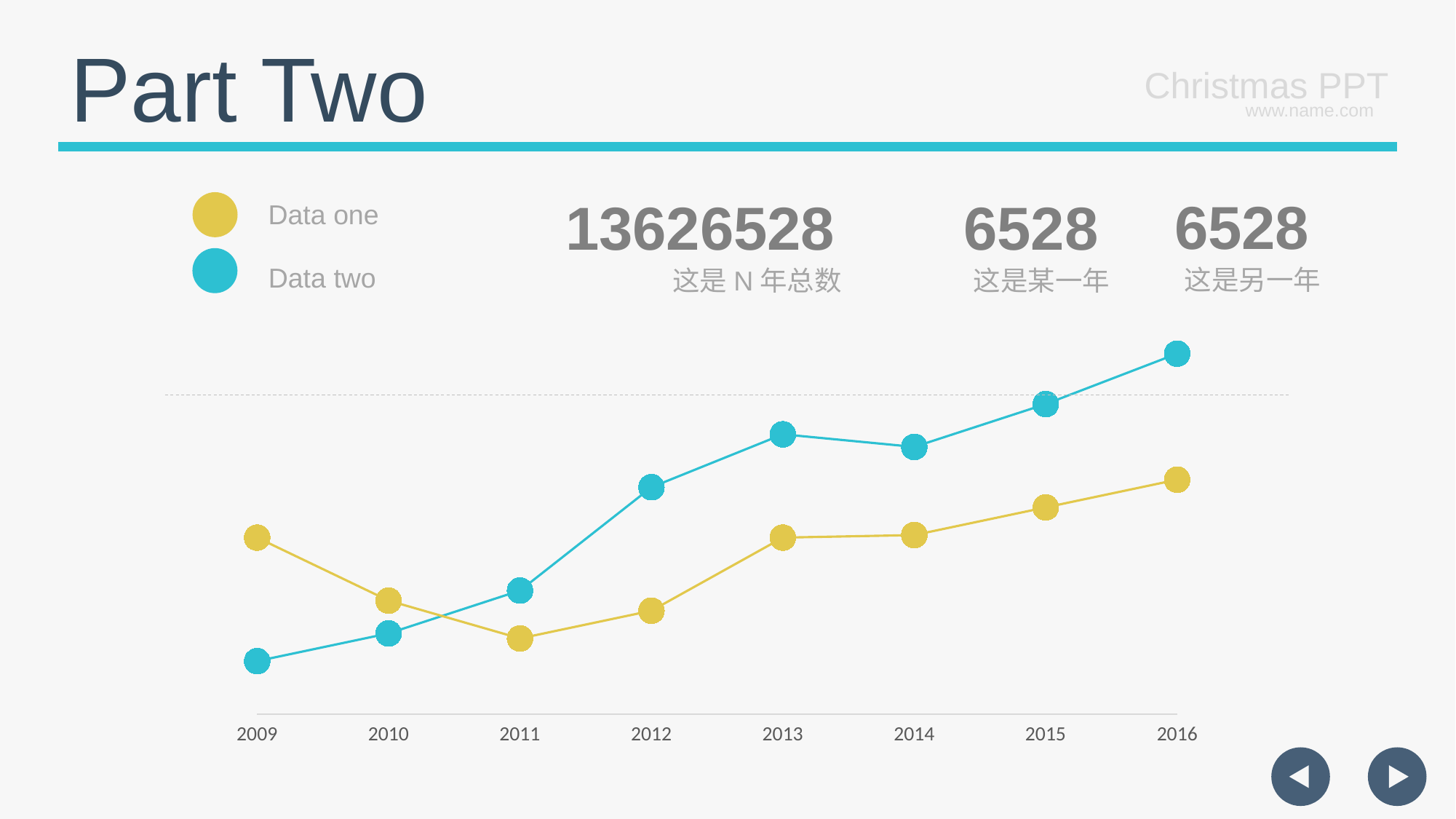

Part Two
Christmas PPT
www.name.com
6528
13626528
6528

Data one

Data two
这是另一年
这是N年总数
这是某一年

### Chart

| Category | 公司 | 对手 |
|---|---|---|
| 2009 | 21.0 | 70.0 |
| 2010 | 32.0 | 45.0 |
| 2011 | 49.0 | 30.0 |
| 2012 | 90.0 | 41.0 |
| 2013 | 111.0 | 70.0 |
| 2014 | 106.0 | 71.0 |
| 2015 | 123.0 | 82.0 |
| 2016 | 143.0 | 93.0 |